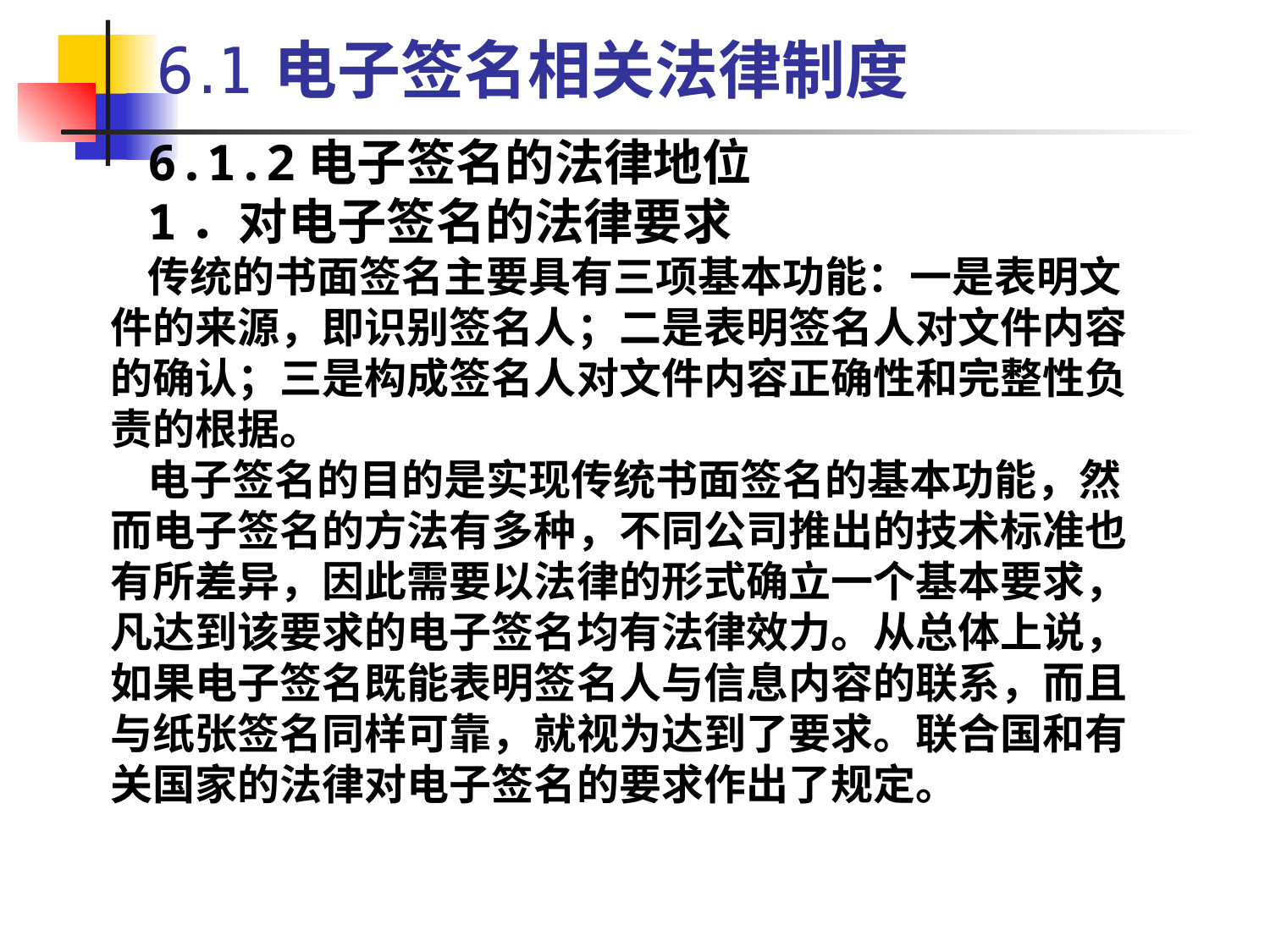

3.1  操作系统安全性概述
6.1电子签名相关法律制度
6.1.2电子签名的法律地位
1．对电子签名的法律要求
传统的书面签名主要具有三项基本功能：一是表明文件的来源，即识别签名人；二是表明签名人对文件内容的确认；三是构成签名人对文件内容正确性和完整性负责的根据。
电子签名的目的是实现传统书面签名的基本功能，然而电子签名的方法有多种，不同公司推出的技术标准也有所差异，因此需要以法律的形式确立一个基本要求，凡达到该要求的电子签名均有法律效力。从总体上说，如果电子签名既能表明签名人与信息内容的联系，而且与纸张签名同样可靠，就视为达到了要求。联合国和有关国家的法律对电子签名的要求作出了规定。